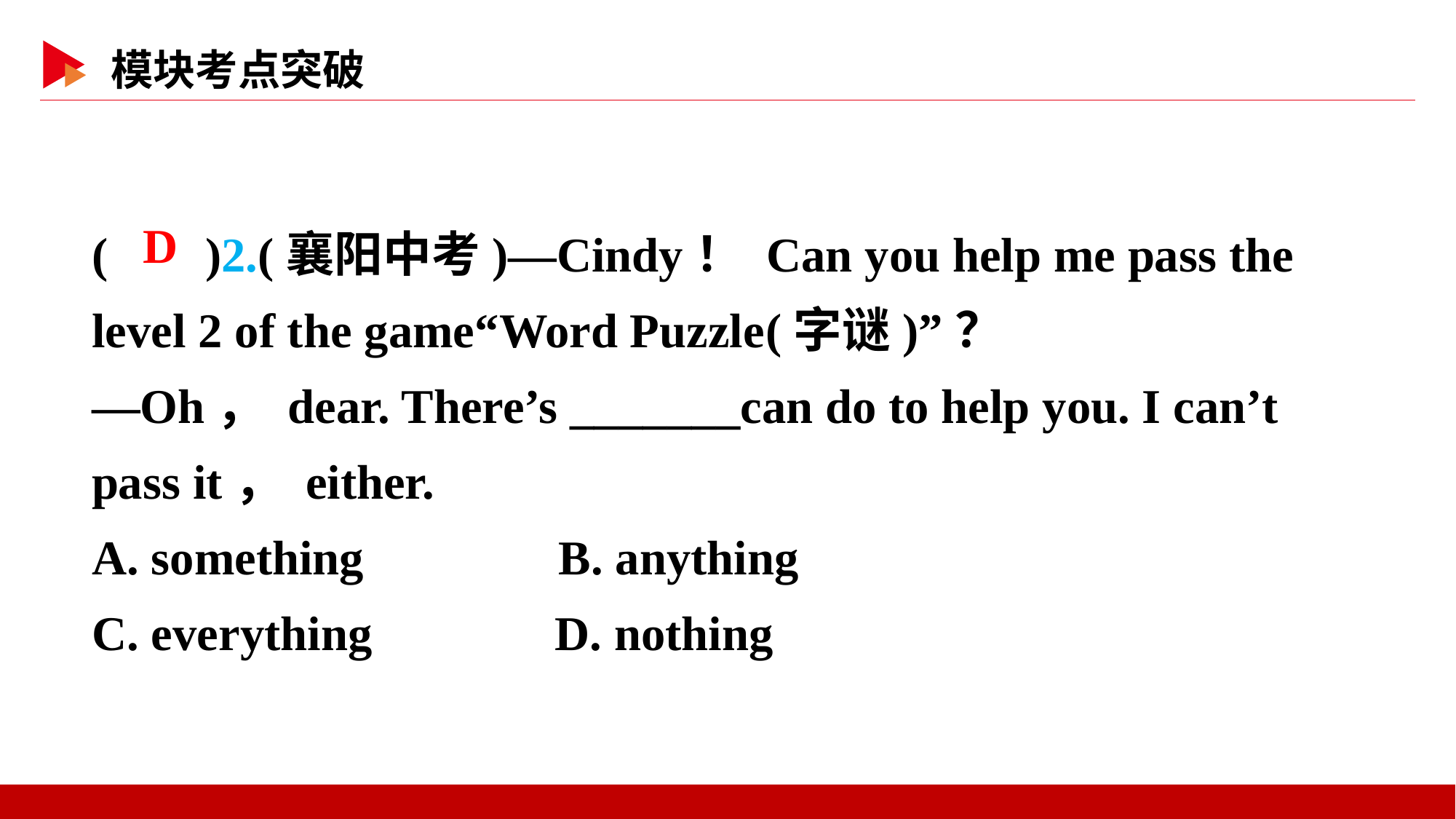

(        )2.(襄阳中考)—Cindy！ Can you help me pass the level 2 of the game“Word Puzzle(字谜)”？
—Oh， dear. There’s _______can do to help you. I can’t pass it， either.
A. something                B. anything
C. everything               D. nothing
   D